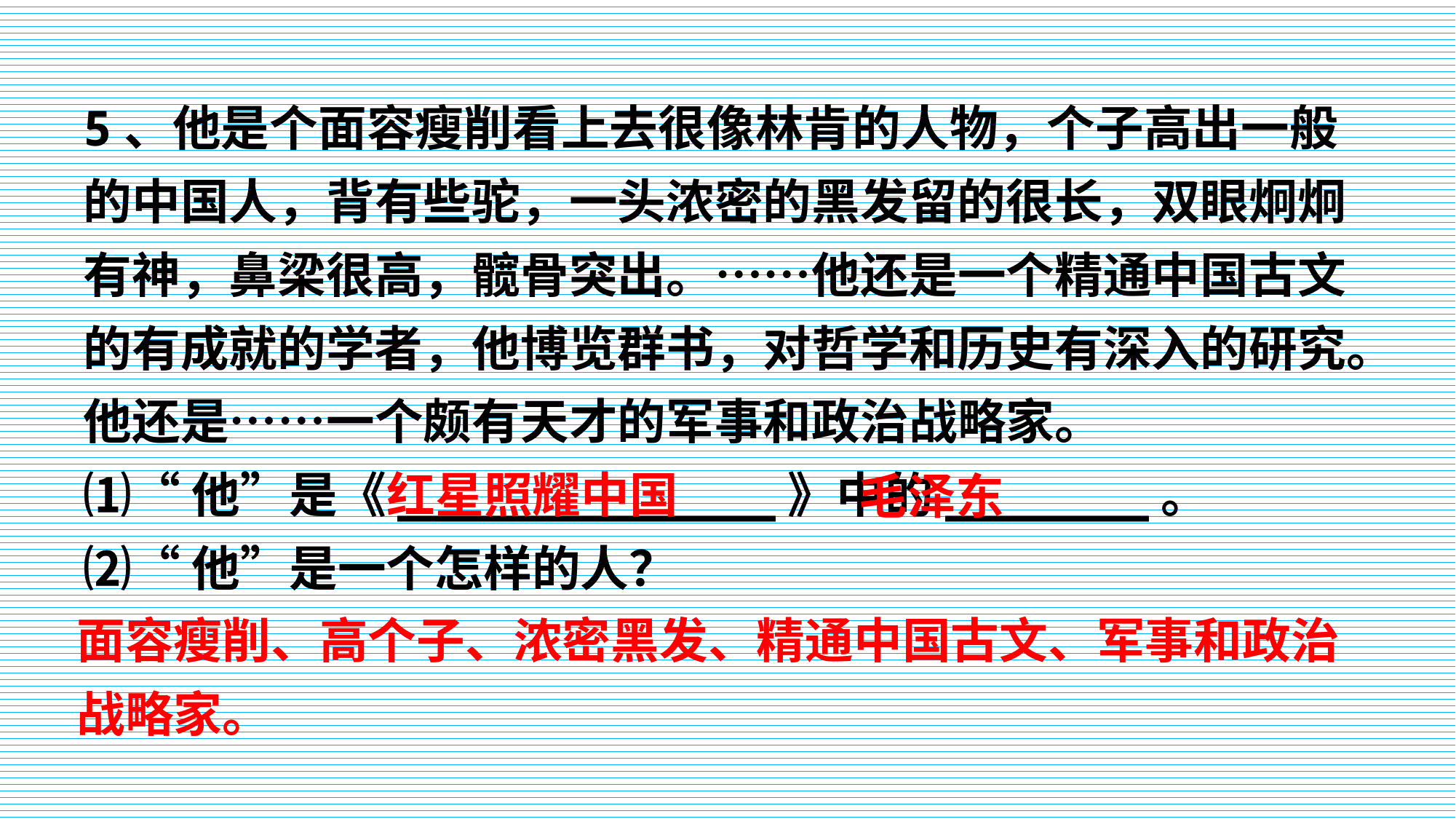

5、他是个面容瘦削看上去很像林肯的人物，个子高出一般的中国人，背有些驼，一头浓密的黑发留的很长，双眼炯炯有神，鼻梁很高，髋骨突出。……他还是一个精通中国古文的有成就的学者，他博览群书，对哲学和历史有深入的研究。他还是……一个颇有天才的军事和政治战略家。
⑴“他”是《_____________》中的_______。
⑵“他”是一个怎样的人？
红星照耀中国
毛泽东
面容瘦削、高个子、浓密黑发、精通中国古文、军事和政治战略家。